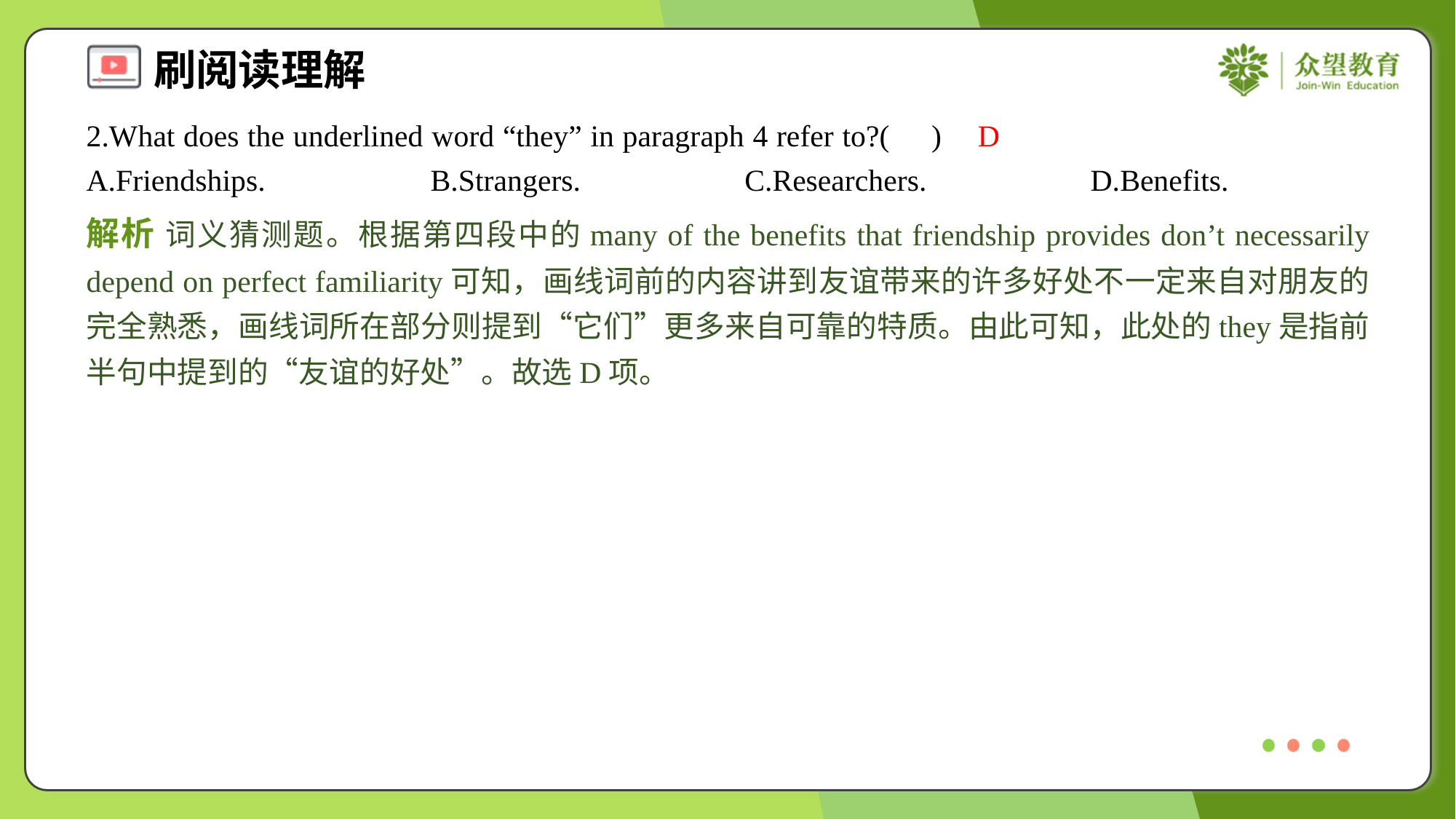

2.What does the underlined word “they” in paragraph 4 refer to?(     )
D
A.Friendships.	B.Strangers.	C.Researchers.	D.Benefits.
解析 词义猜测题。根据第四段中的many of the benefits that friendship provides don’t necessarily depend on perfect familiarity可知，画线词前的内容讲到友谊带来的许多好处不一定来自对朋友的完全熟悉，画线词所在部分则提到“它们”更多来自可靠的特质。由此可知，此处的they是指前半句中提到的“友谊的好处”。故选D项。